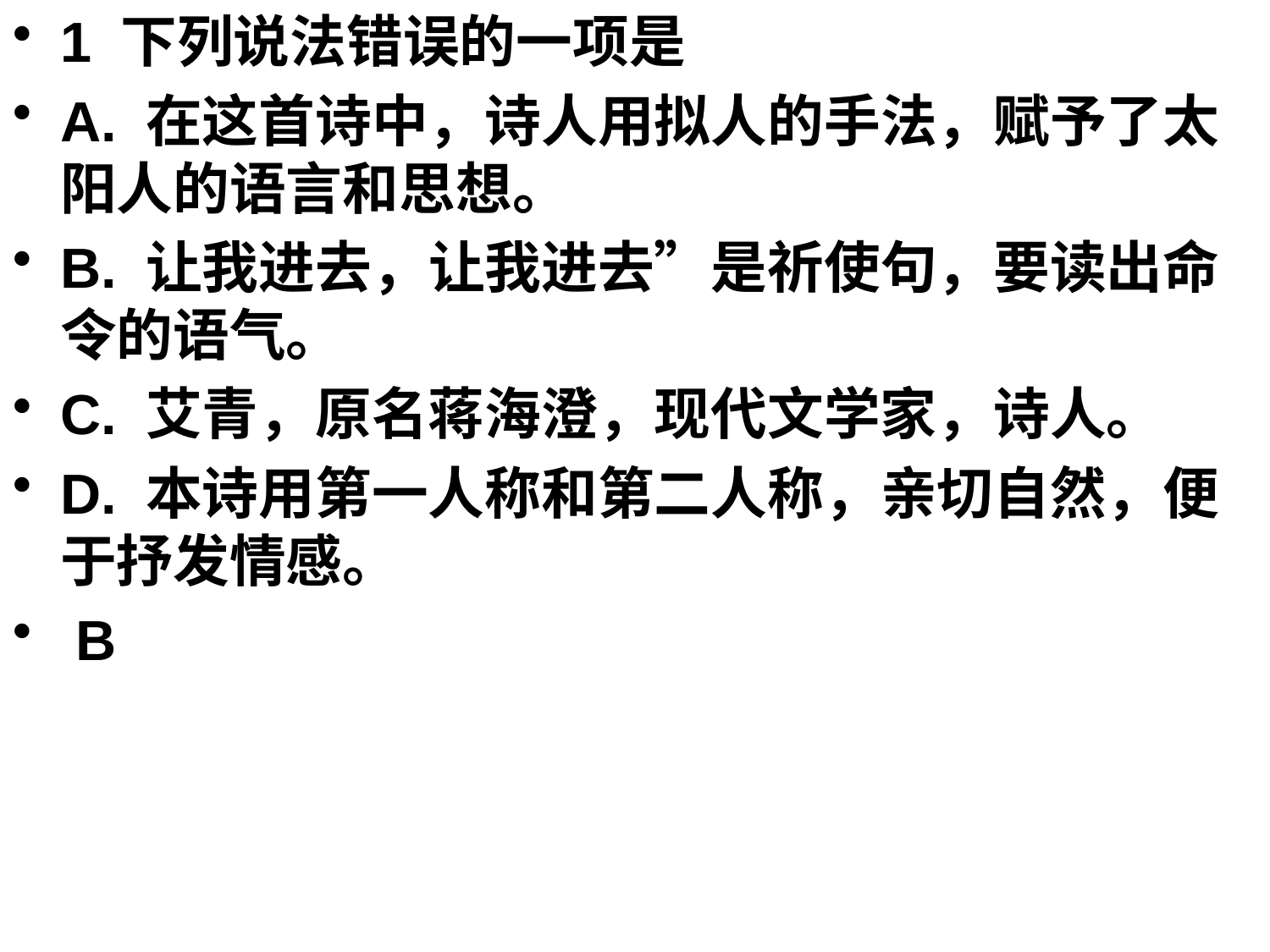

1 下列说法错误的一项是
A. 在这首诗中，诗人用拟人的手法，赋予了太阳人的语言和思想。
B. 让我进去，让我进去”是祈使句，要读出命令的语气。
C. 艾青，原名蒋海澄，现代文学家，诗人。
D. 本诗用第一人称和第二人称，亲切自然，便于抒发情感。
 B